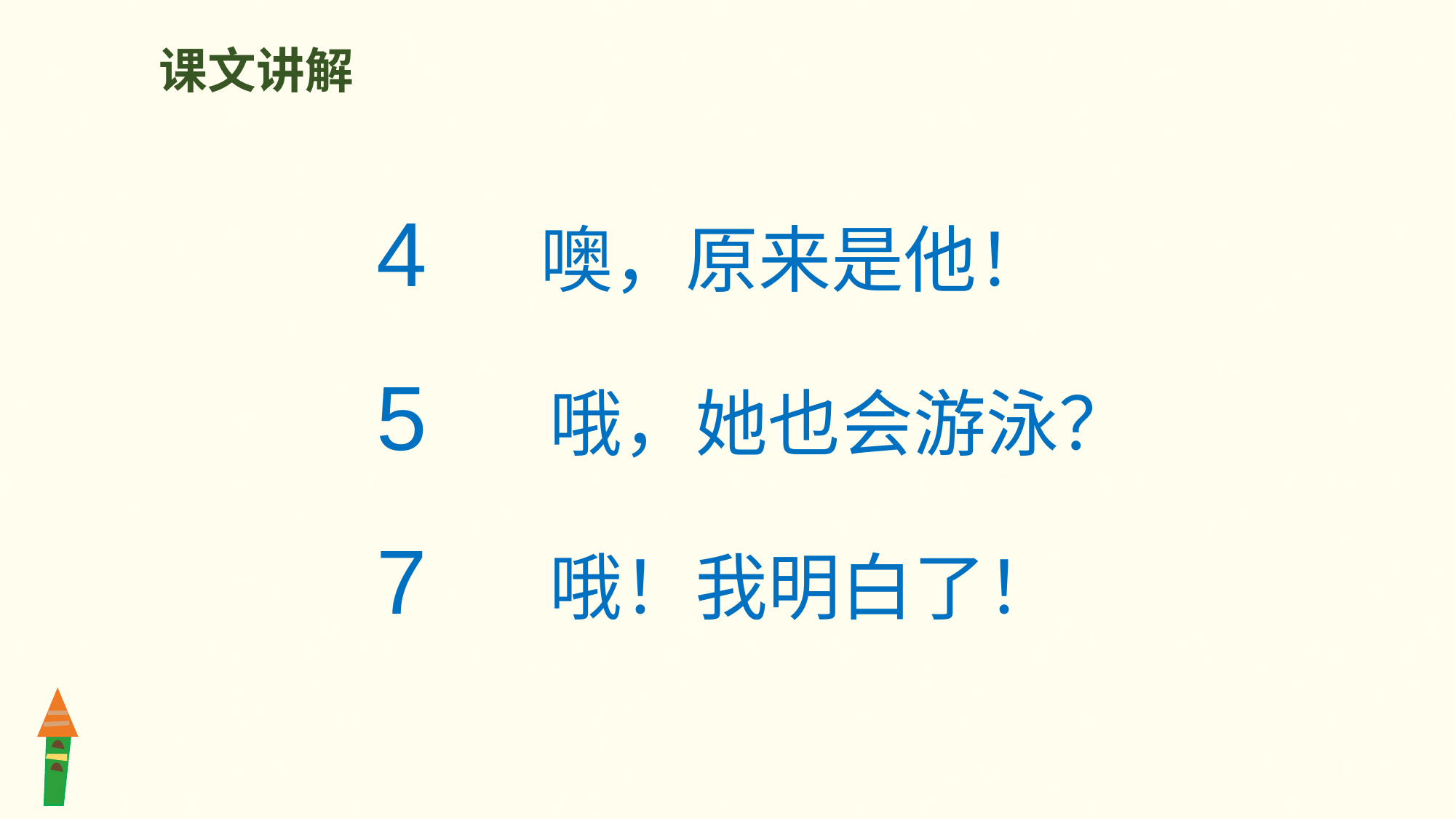

课文讲解
4    噢，原来是他！
5    哦，她也会游泳？
7    哦！我明白了！